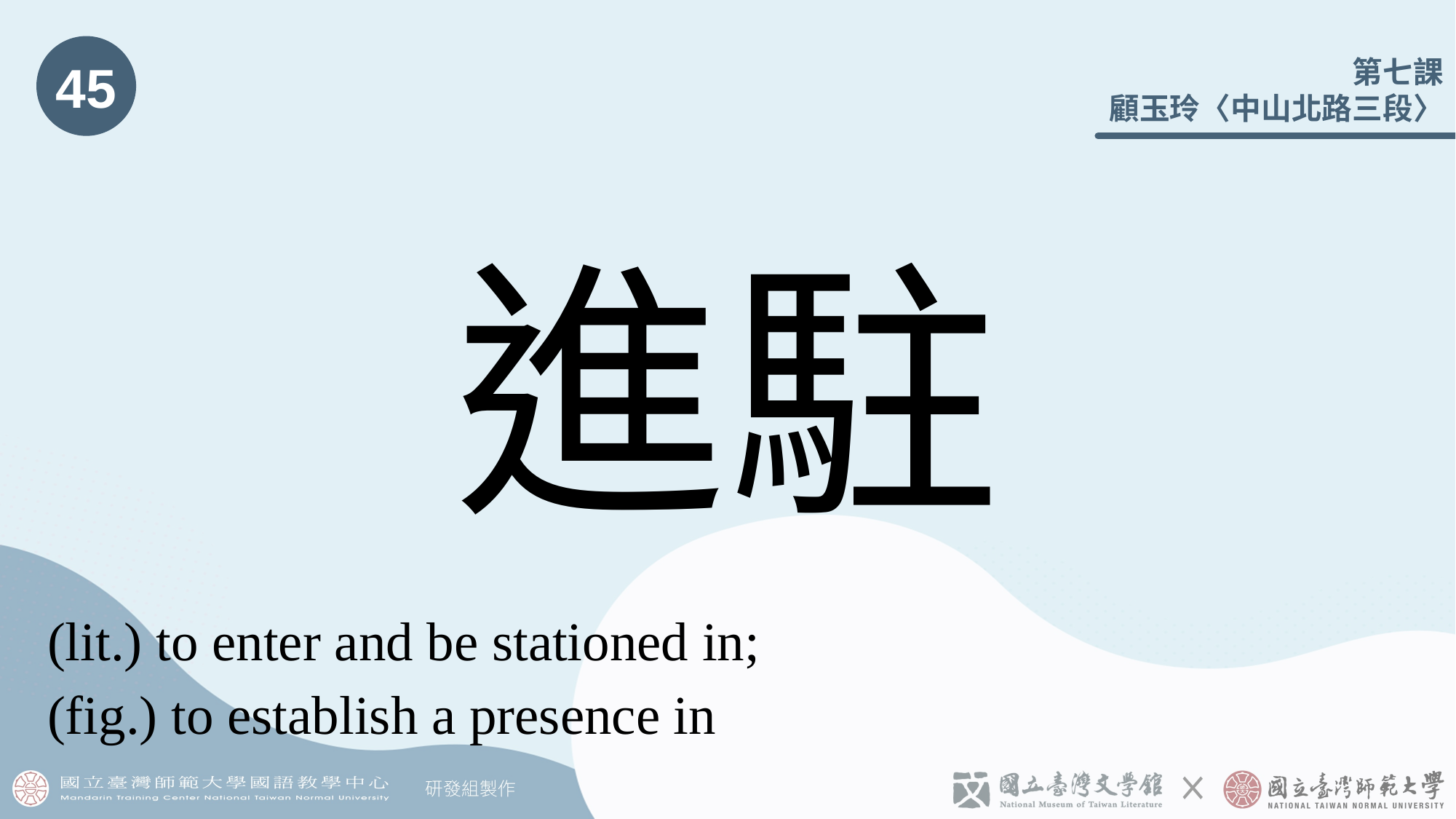

45
# 進駐
(lit.) to enter and be stationed in;
(fig.) to establish a presence in